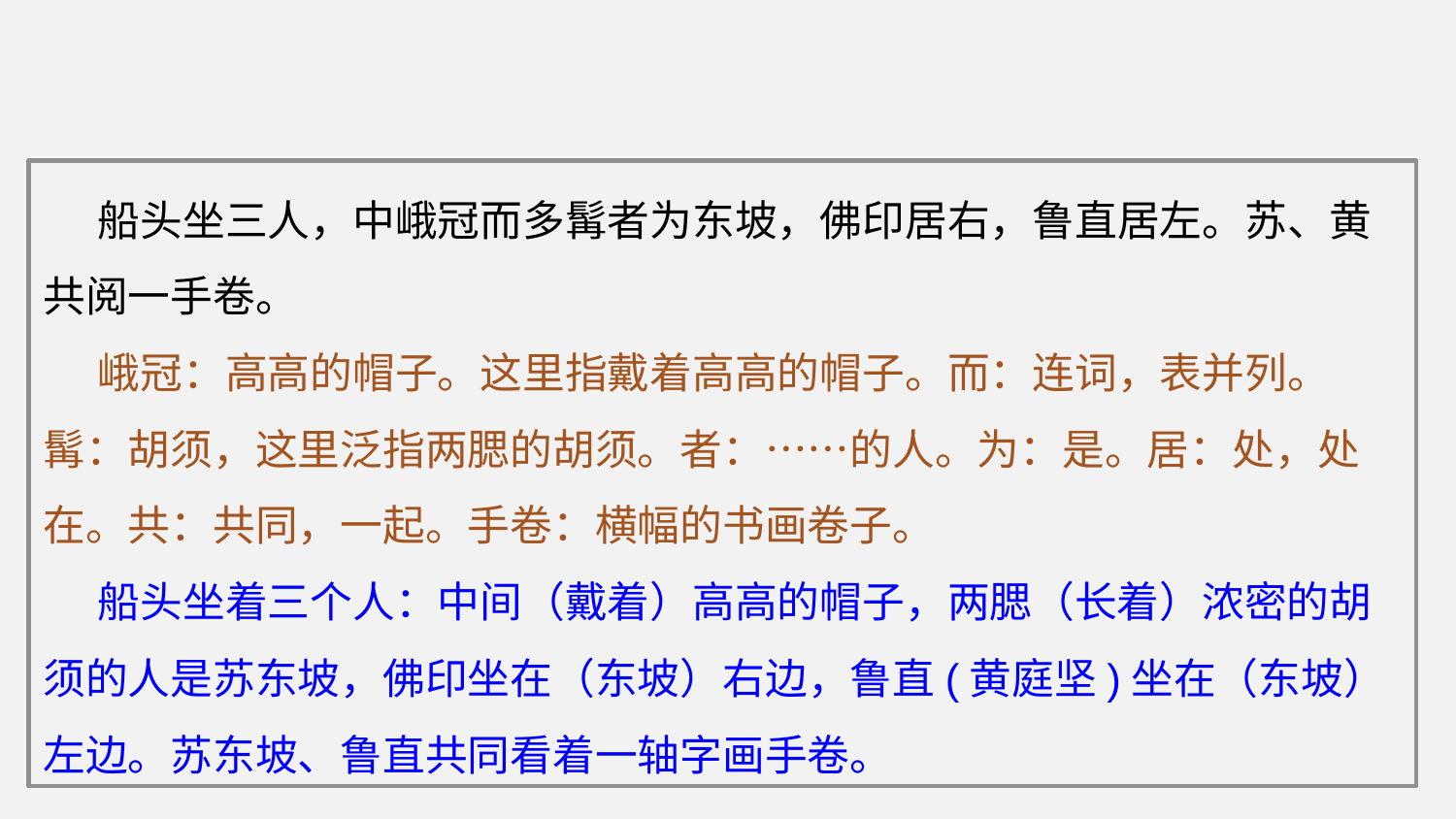

船头坐三人，中峨冠而多髯者为东坡，佛印居右，鲁直居左。苏、黄共阅一手卷。
峨冠：高高的帽子。这里指戴着高高的帽子。而：连词，表并列。髯：胡须，这里泛指两腮的胡须。者：……的人。为：是。居：处，处在。共：共同，一起。手卷：横幅的书画卷子。
船头坐着三个人：中间（戴着）高高的帽子，两腮（长着）浓密的胡须的人是苏东坡，佛印坐在（东坡）右边，鲁直(黄庭坚)坐在（东坡）左边。苏东坡、鲁直共同看着一轴字画手卷。